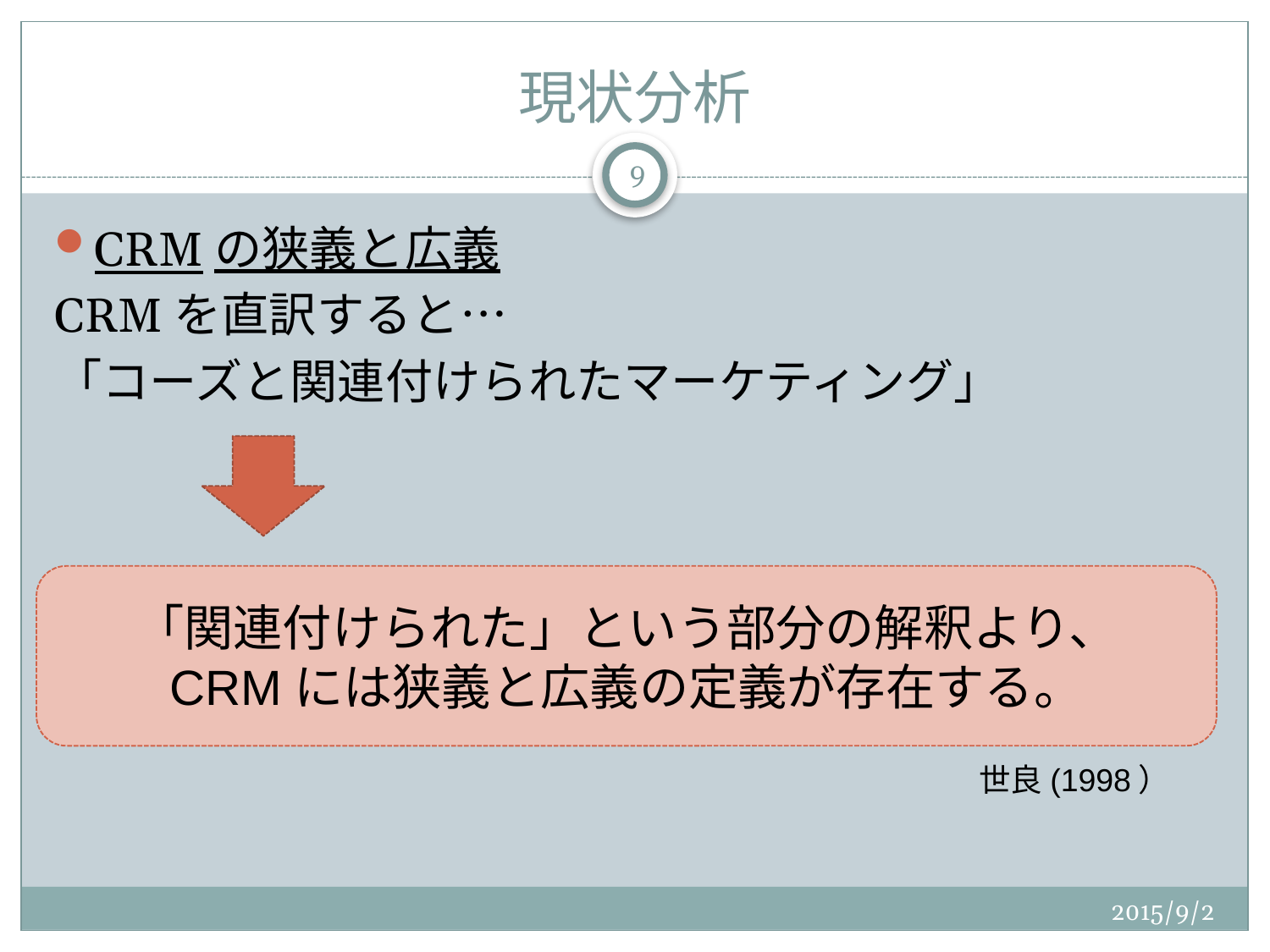

# 現状分析
9
CRMの狭義と広義
CRMを直訳すると…
「コーズと関連付けられたマーケティング」

「関連付けられた」という部分の解釈より、
CRMには狭義と広義の定義が存在する。
世良(1998）
2015/9/2